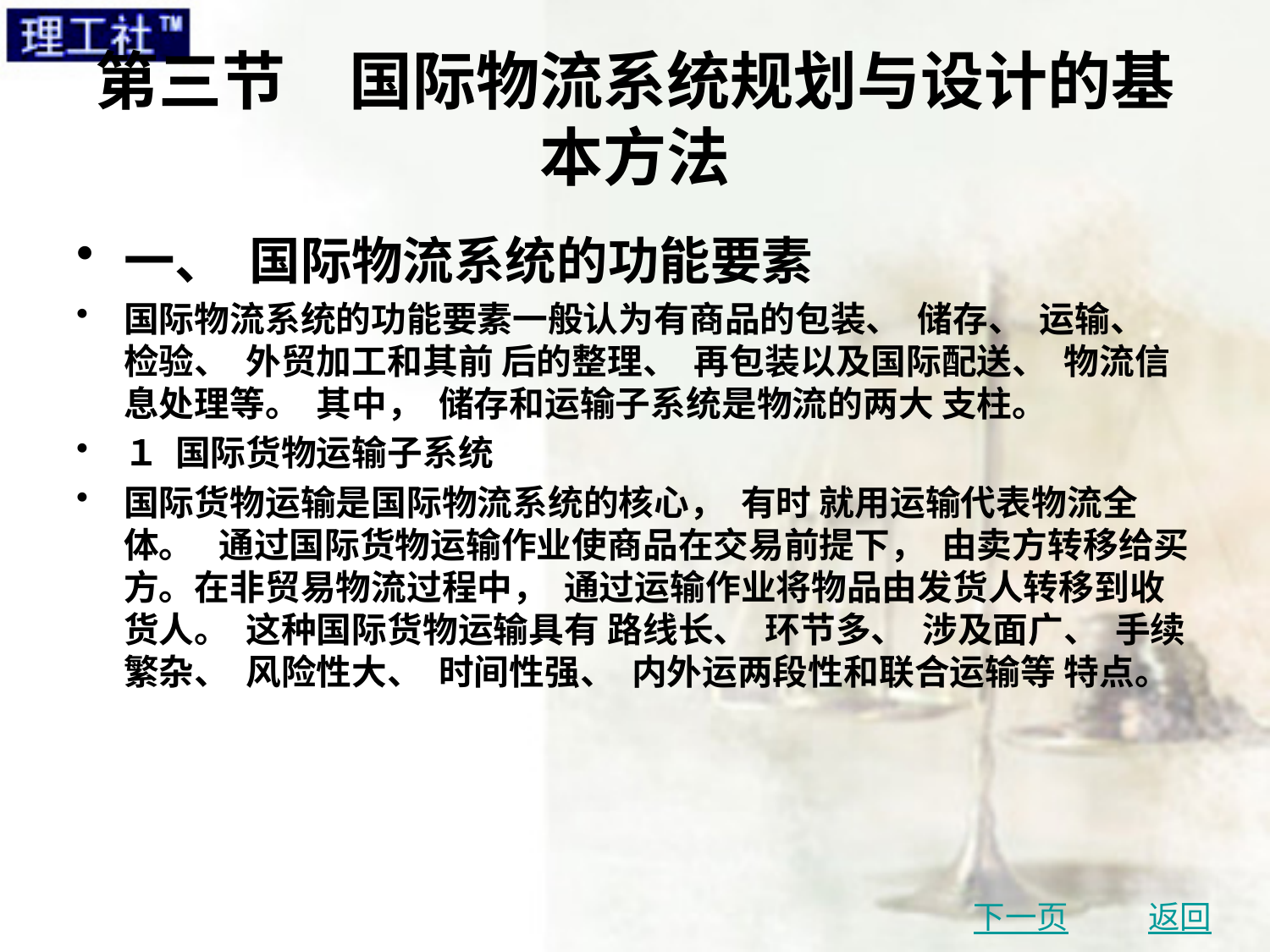

# 第三节　国际物流系统规划与设计的基本方法
一、  国际物流系统的功能要素
国际物流系统的功能要素一般认为有商品的包装、  储存、  运输、  检验、  外贸加工和其前 后的整理、  再包装以及国际配送、  物流信息处理等。  其中，  储存和运输子系统是物流的两大 支柱。
１  国际货物运输子系统
国际货物运输是国际物流系统的核心，  有时 就用运输代表物流全体。   通过国际货物运输作业使商品在交易前提下，  由卖方转移给买方。在非贸易物流过程中，  通过运输作业将物品由发货人转移到收货人。  这种国际货物运输具有 路线长、  环节多、  涉及面广、  手续繁杂、  风险性大、  时间性强、  内外运两段性和联合运输等 特点。

下一页
返回